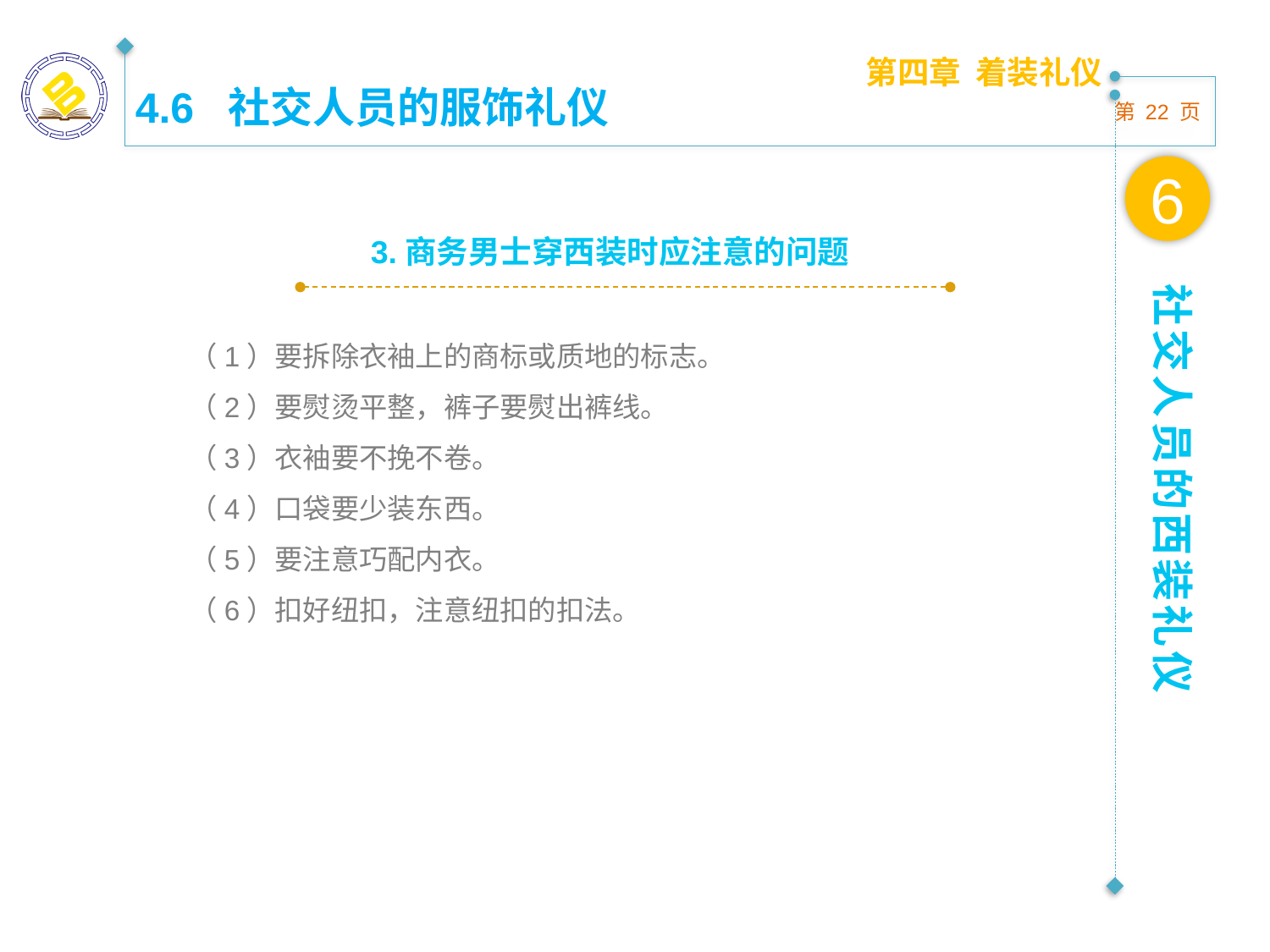

第四章  着装礼仪
4.6  社交人员的服饰礼仪
6
3.商务男士穿西装时应注意的问题
社交人员的西装礼仪
（1）要拆除衣袖上的商标或质地的标志。
（2）要熨烫平整，裤子要熨出裤线。
（3）衣袖要不挽不卷。
（4）口袋要少装东西。
（5）要注意巧配内衣。
（6）扣好纽扣，注意纽扣的扣法。